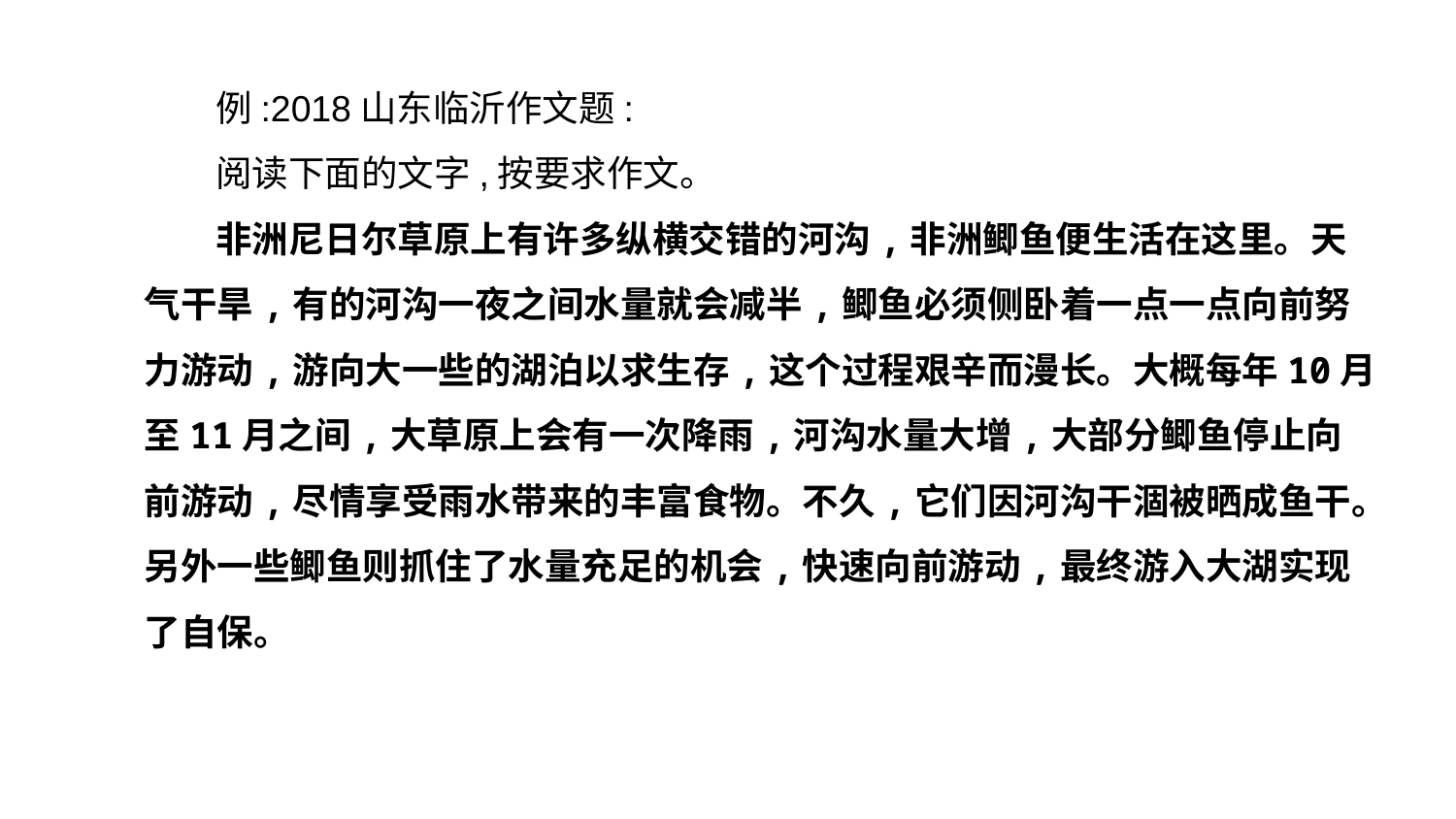

例:2018山东临沂作文题:
阅读下面的文字,按要求作文。
非洲尼日尔草原上有许多纵横交错的河沟,非洲鲫鱼便生活在这里。天气干旱,有的河沟一夜之间水量就会减半,鲫鱼必须侧卧着一点一点向前努力游动,游向大一些的湖泊以求生存,这个过程艰辛而漫长。大概每年10月至11月之间,大草原上会有一次降雨,河沟水量大增,大部分鲫鱼停止向前游动,尽情享受雨水带来的丰富食物。不久,它们因河沟干涸被晒成鱼干。另外一些鲫鱼则抓住了水量充足的机会,快速向前游动,最终游入大湖实现了自保。